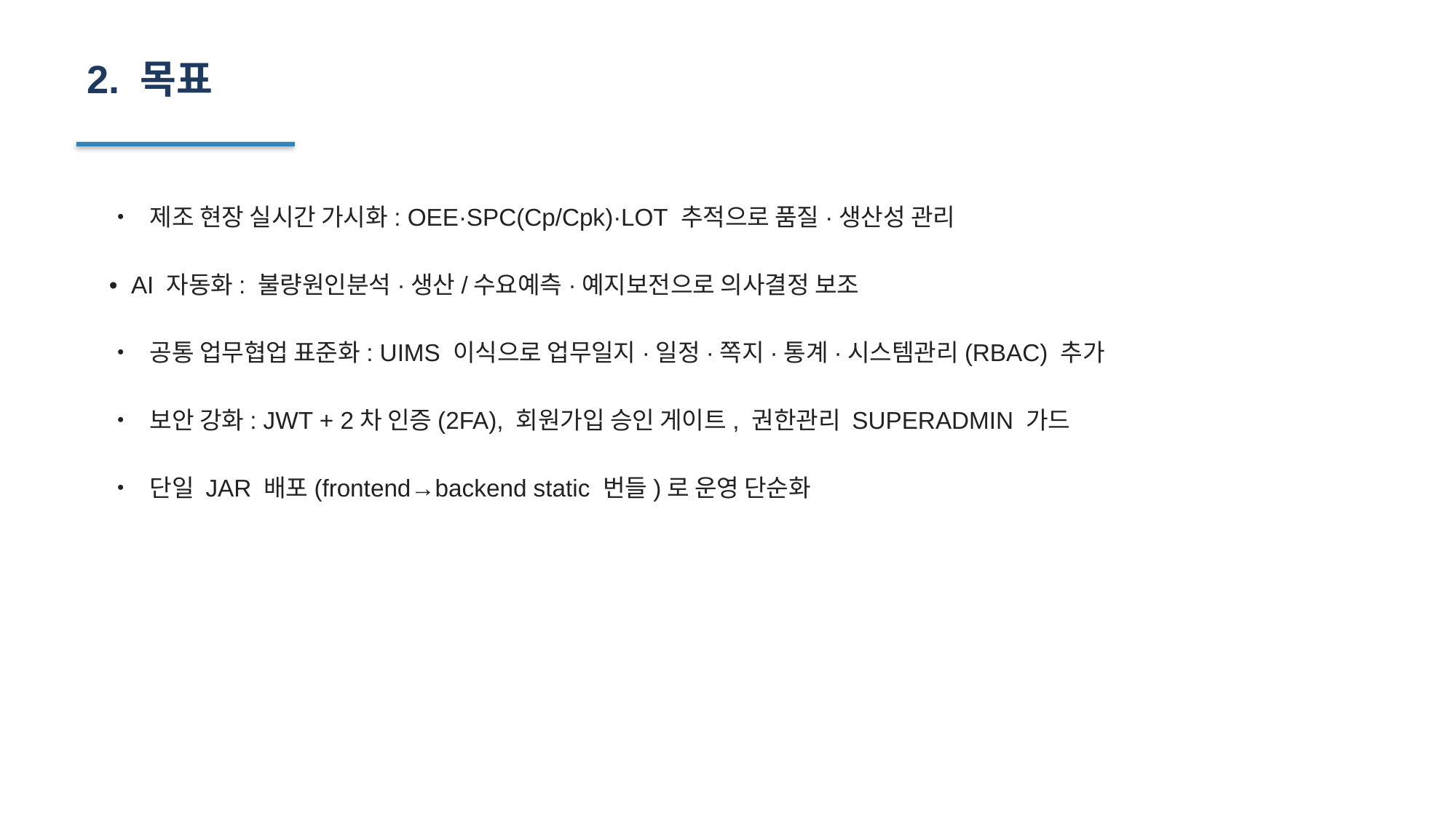

2. 목표

•  제조 현장 실시간 가시화: OEE·SPC(Cp/Cpk)·LOT 추적으로 품질·생산성 관리
•  AI 자동화: 불량원인분석·생산/수요예측·예지보전으로 의사결정 보조
•  공통 업무협업 표준화: UIMS 이식으로 업무일지·일정·쪽지·통계·시스템관리(RBAC) 추가
•  보안 강화: JWT + 2차 인증(2FA), 회원가입 승인 게이트, 권한관리 SUPERADMIN 가드
•  단일 JAR 배포(frontend→backend static 번들)로 운영 단순화